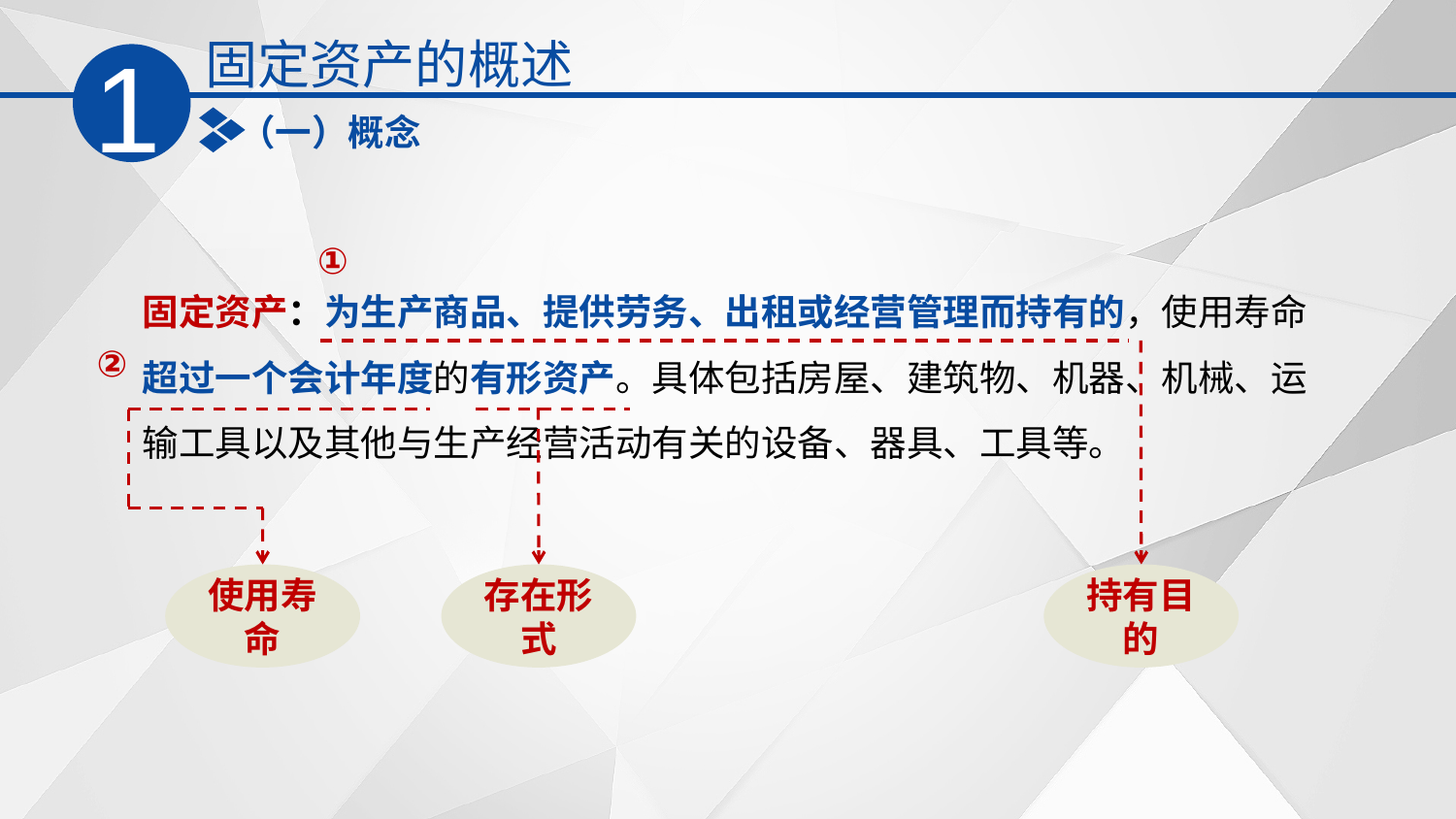

固定资产的概述
1

（一）概念

①
固定资产：为生产商品、提供劳务、出租或经营管理而持有的，使用寿命超过一个会计年度的有形资产。具体包括房屋、建筑物、机器、机械、运输工具以及其他与生产经营活动有关的设备、器具、工具等。
②
使用寿命
存在形式
持有目的